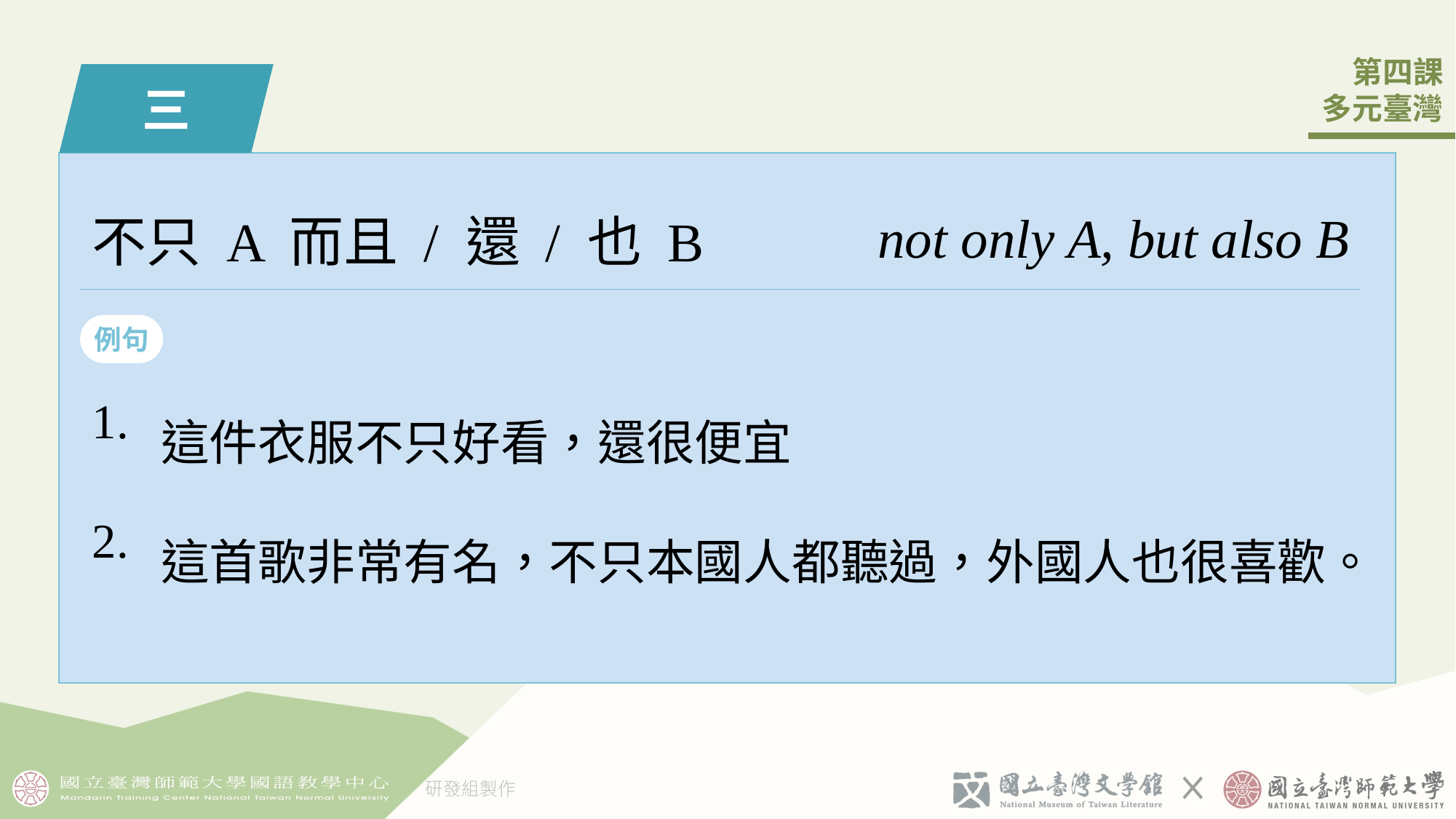

三
not only A, but also B
不只 A 而且 / 還 / 也 B
例句
| 1. | 這件衣服不只好看，還很便󠇡宜 |
| --- | --- |
| 2. | 這首歌非常有名，不只本國人都聽過，外國人也很喜歡。 |
6